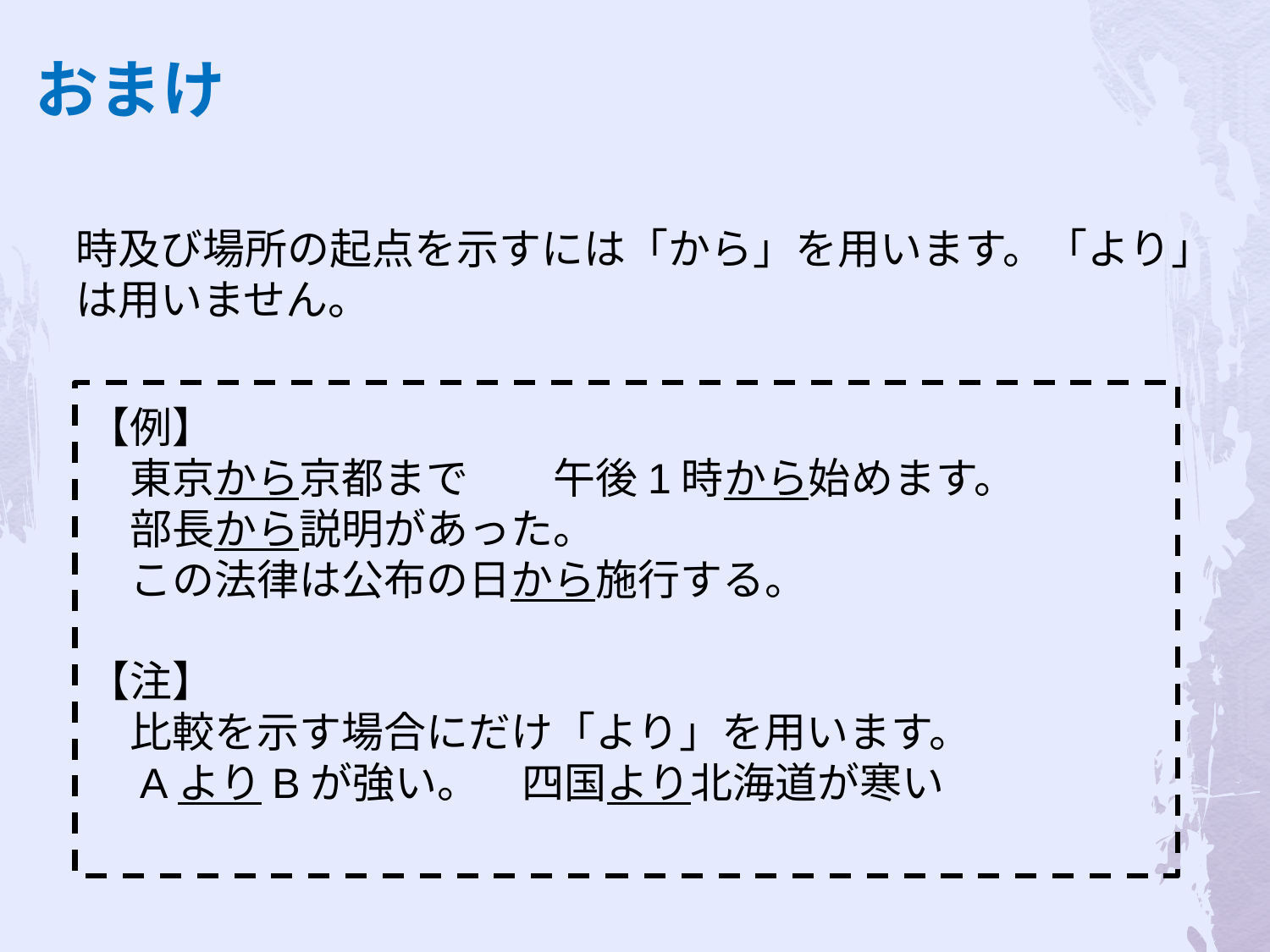

おまけ
時及び場所の起点を示すには「から」を用います。「より」は用いません。

【例】
　東京から京都まで　　午後1時から始めます。
　部長から説明があった。
　この法律は公布の日から施行する。

【注】
　比較を示す場合にだけ「より」を用います。
　AよりBが強い。　四国より北海道が寒い